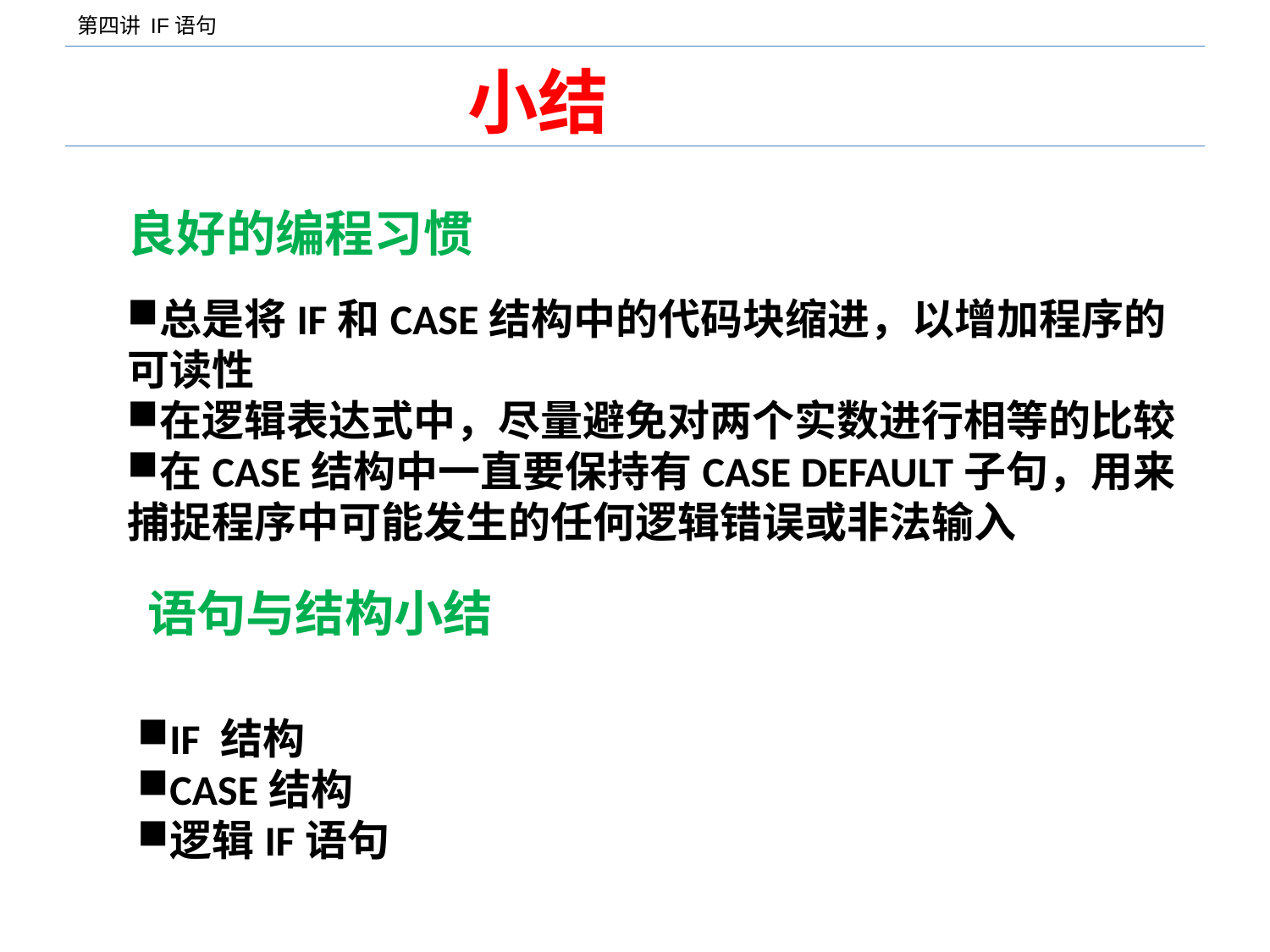

# 小结
良好的编程习惯
总是将IF和CASE结构中的代码块缩进，以增加程序的可读性
在逻辑表达式中，尽量避免对两个实数进行相等的比较
在CASE结构中一直要保持有CASE DEFAULT子句，用来捕捉程序中可能发生的任何逻辑错误或非法输入
语句与结构小结
IF 结构
CASE结构
逻辑IF语句